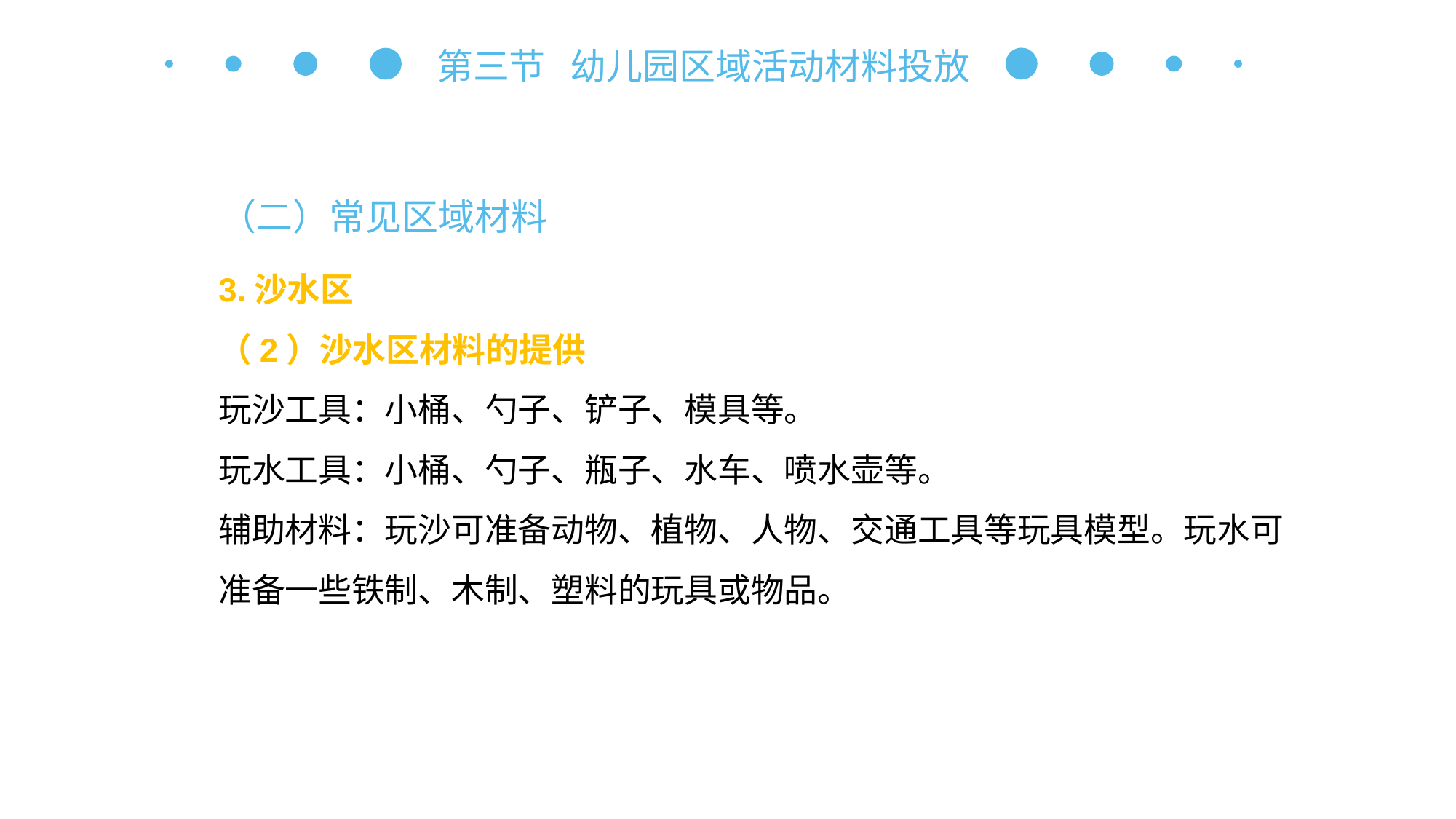

第三节   幼儿园区域活动材料投放

（二）常见区域材料
3.沙水区
（2）沙水区材料的提供
玩沙工具：小桶、勺子、铲子、模具等。
玩水工具：小桶、勺子、瓶子、水车、喷水壶等。
辅助材料：玩沙可准备动物、植物、人物、交通工具等玩具模型。玩水可准备一些铁制、木制、塑料的玩具或物品。